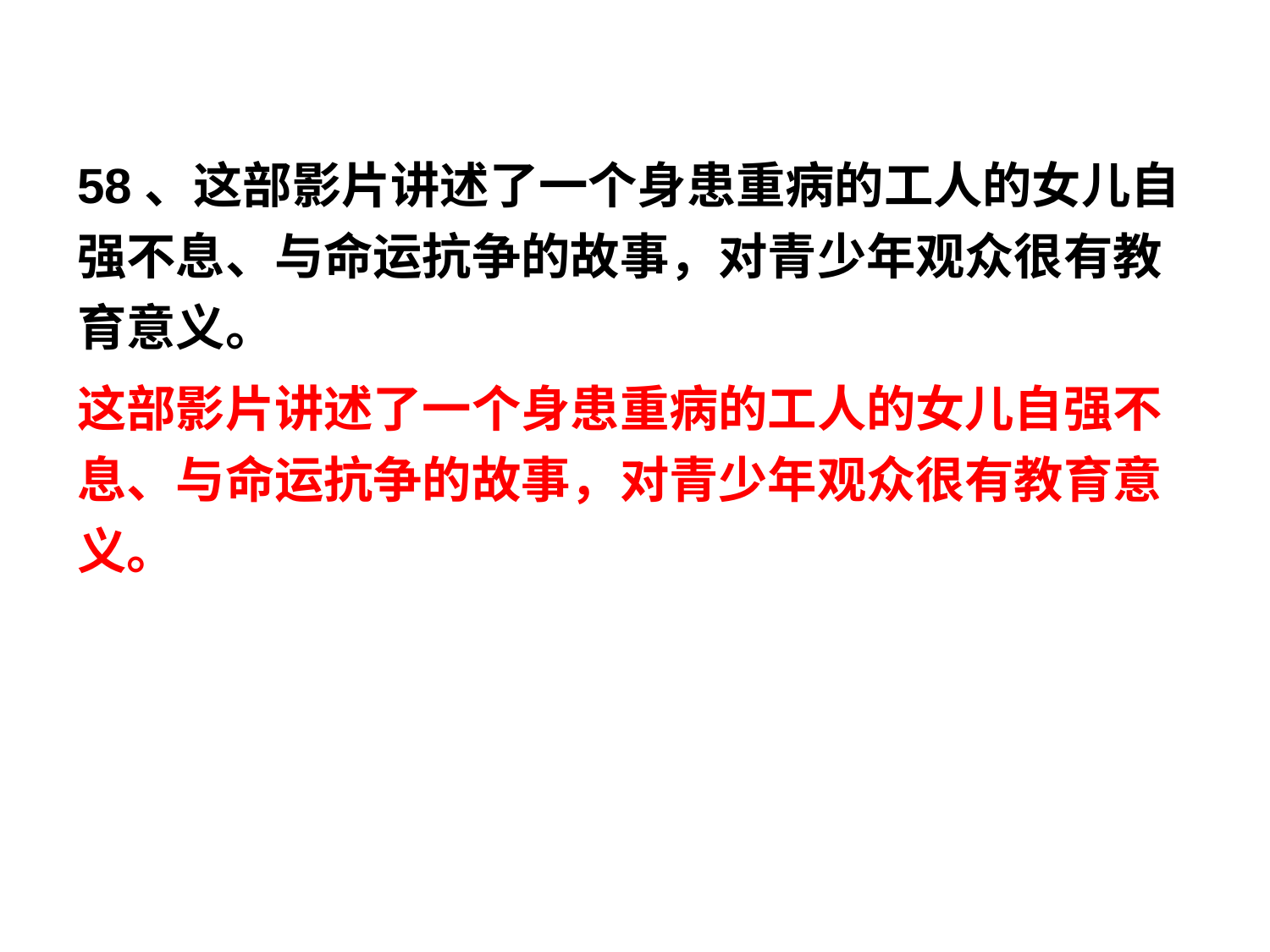

58、这部影片讲述了一个身患重病的工人的女儿自强不息、与命运抗争的故事，对青少年观众很有教育意义。
这部影片讲述了一个身患重病的工人的女儿自强不息、与命运抗争的故事，对青少年观众很有教育意义。